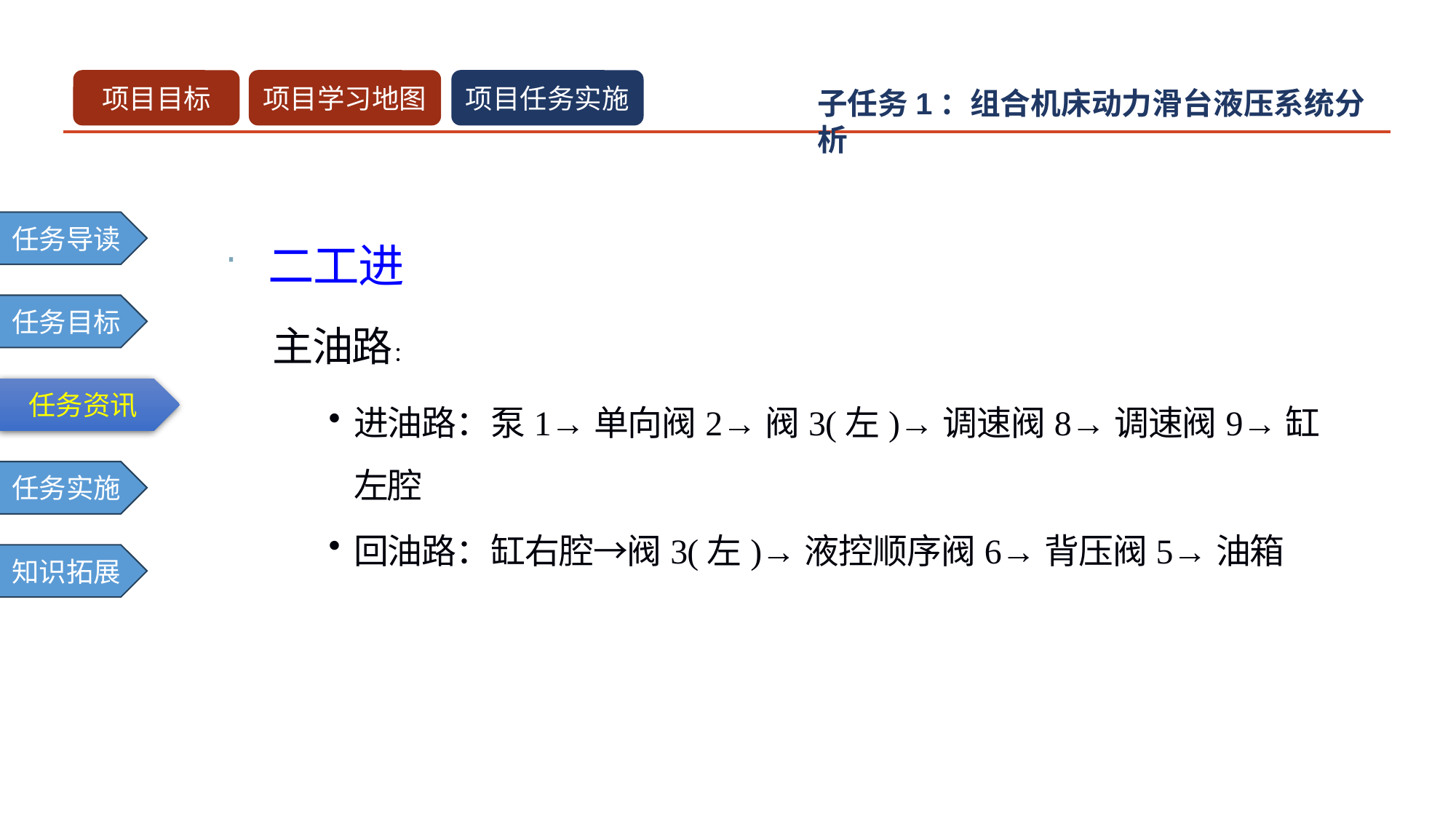

二工进
    主油路：
进油路：泵1→单向阀2→阀3(左)→调速阀8→调速阀9→缸左腔
回油路：缸右腔→阀3(左)→液控顺序阀6→背压阀5→油箱